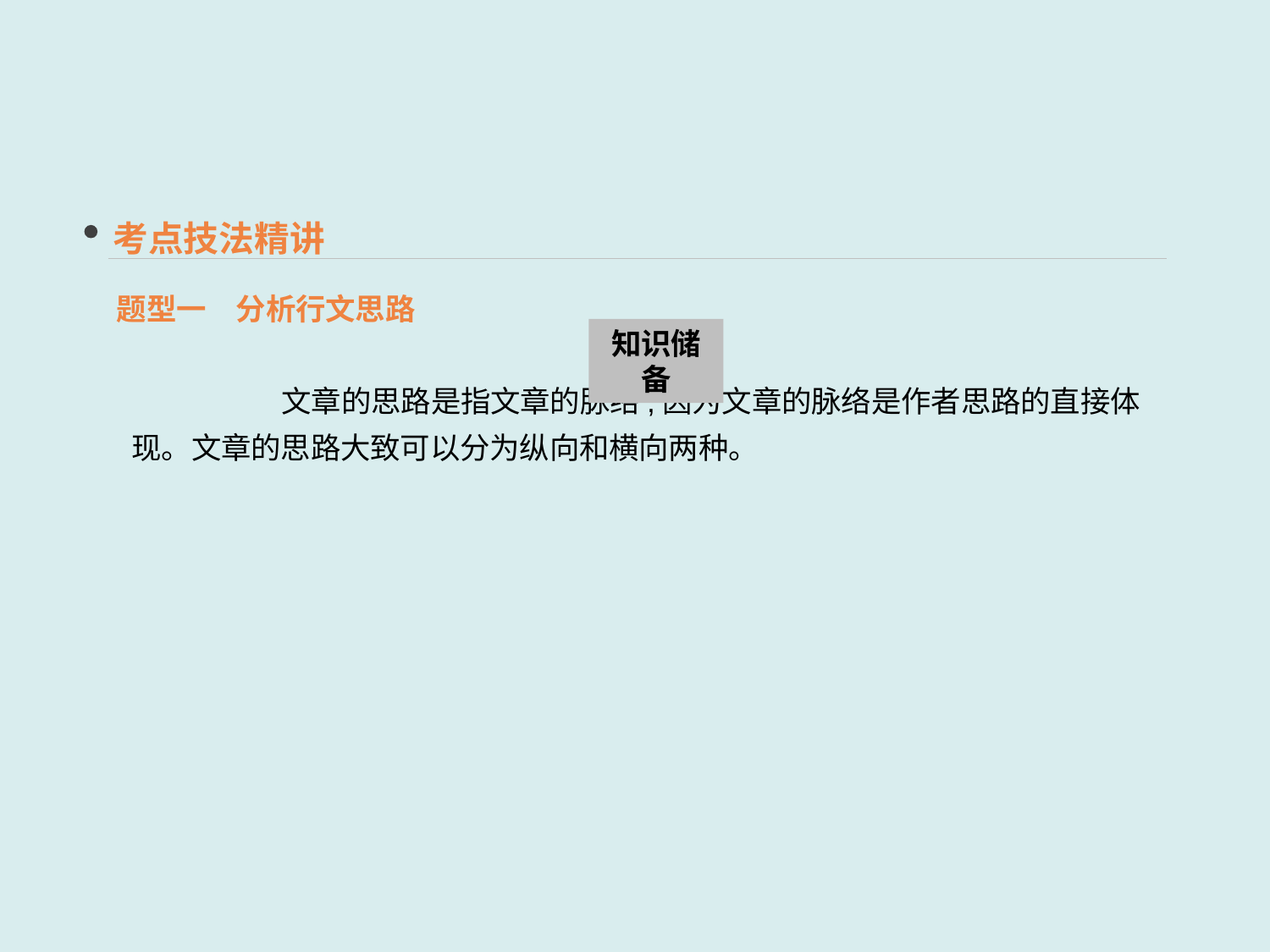

考点技法精讲

题型一　分析行文思路
知识储备
文章的思路是指文章的脉络,因为文章的脉络是作者思路的直接体现。文章的思路大致可以分为纵向和横向两种。